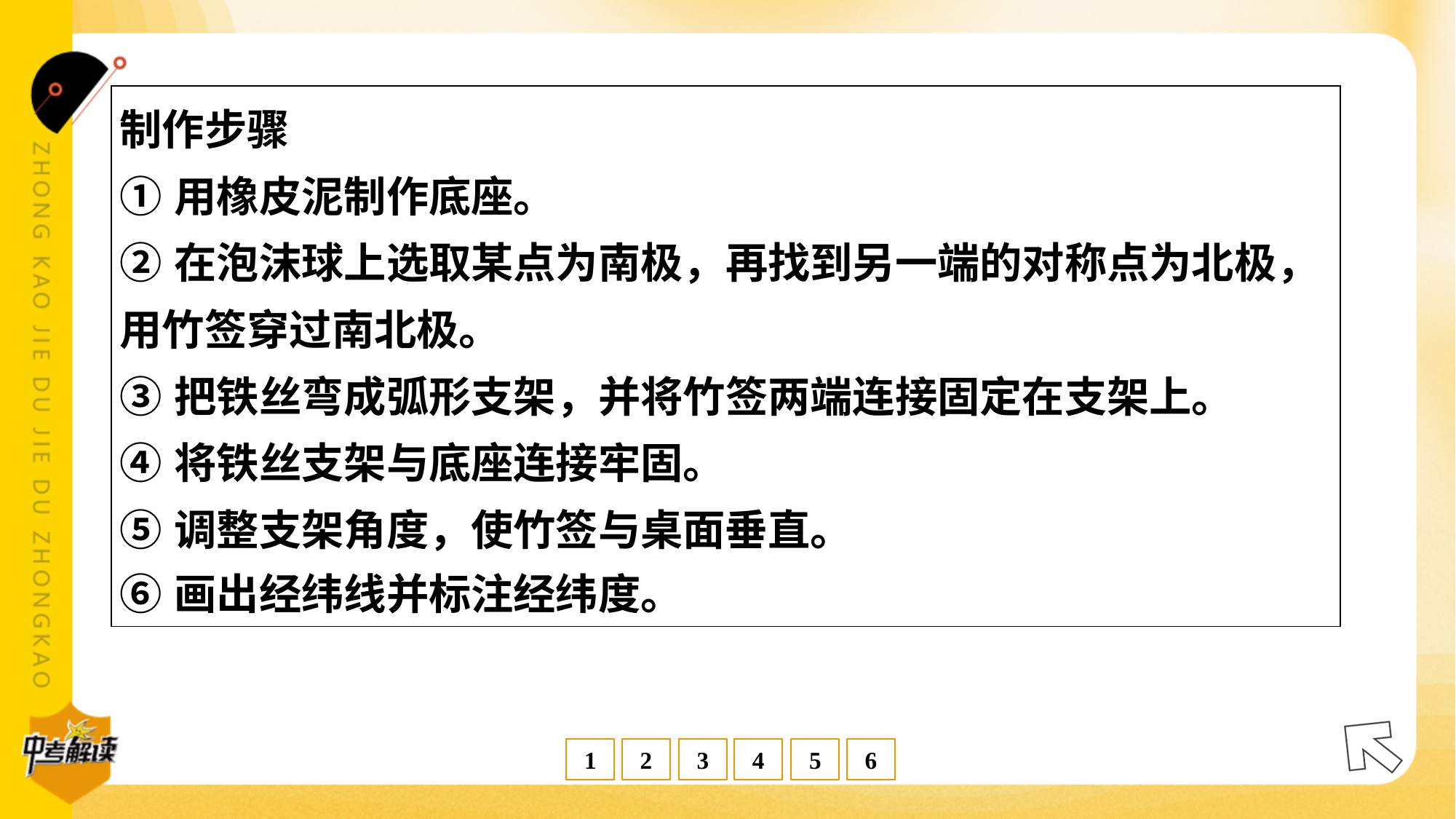

| 制作步骤 ①用橡皮泥制作底座。 ②在泡沫球上选取某点为南极，再找到另一端的对称点为北极， 用竹签穿过南北极。 ③把铁丝弯成弧形支架，并将竹签两端连接固定在支架上。 ④将铁丝支架与底座连接牢固。 ⑤调整支架角度，使竹签与桌面垂直。 ⑥画出经纬线并标注经纬度。 |
| --- |